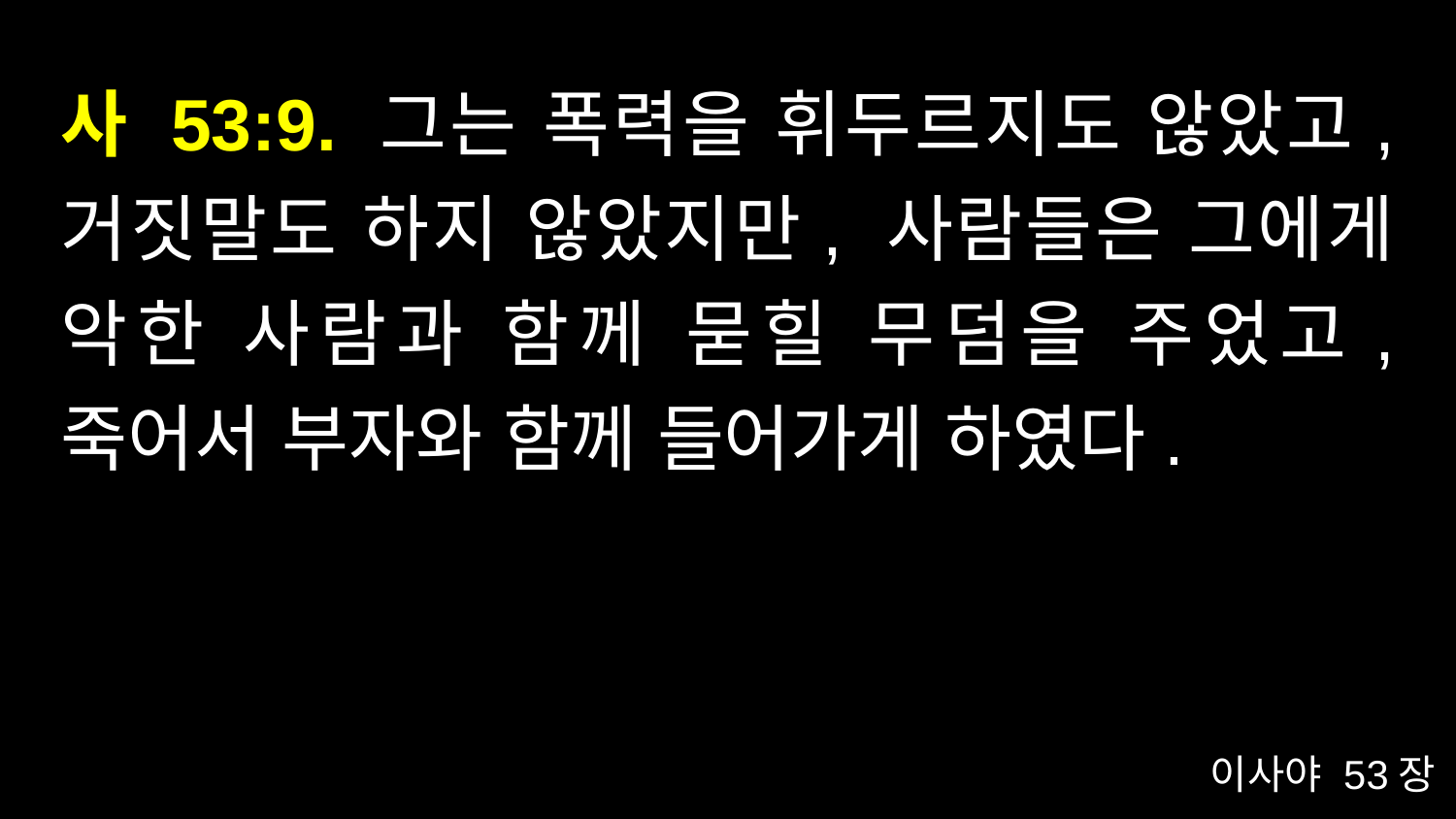

# 사 53:9. 그는 폭력을 휘두르지도 않았고, 거짓말도 하지 않았지만, 사람들은 그에게 악한 사람과 함께 묻힐 무덤을 주었고, 죽어서 부자와 함께 들어가게 하였다.
이사야 53장